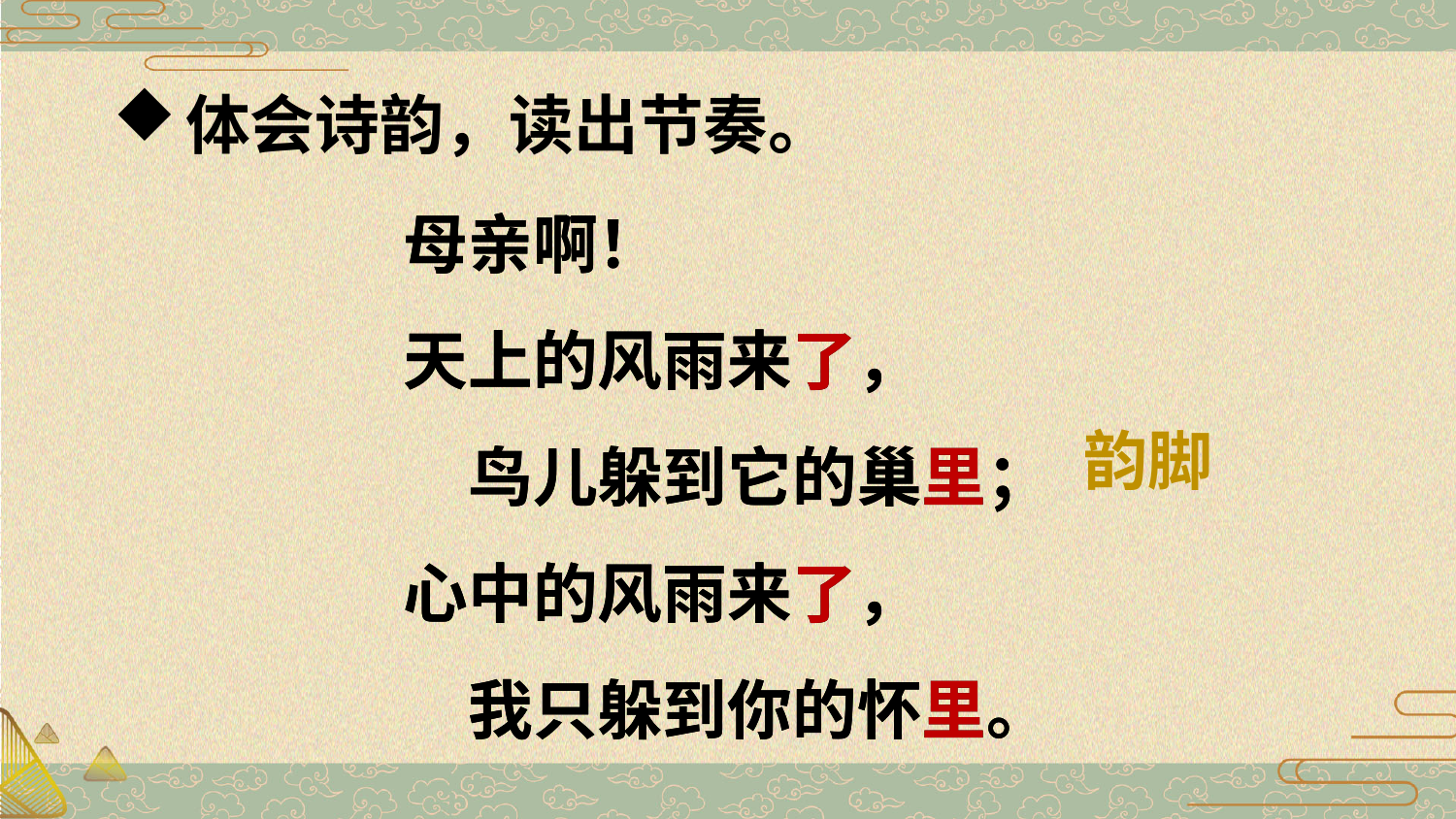

体会诗韵，读出节奏。
母亲啊！
天上的风雨来了，
　鸟儿躲到它的巢里；
心中的风雨来了，
　我只躲到你的怀里。
母亲啊！
天上的风雨来了，
　鸟儿躲到它的巢里；
心中的风雨来了，
　我只躲到你的怀里。
韵脚